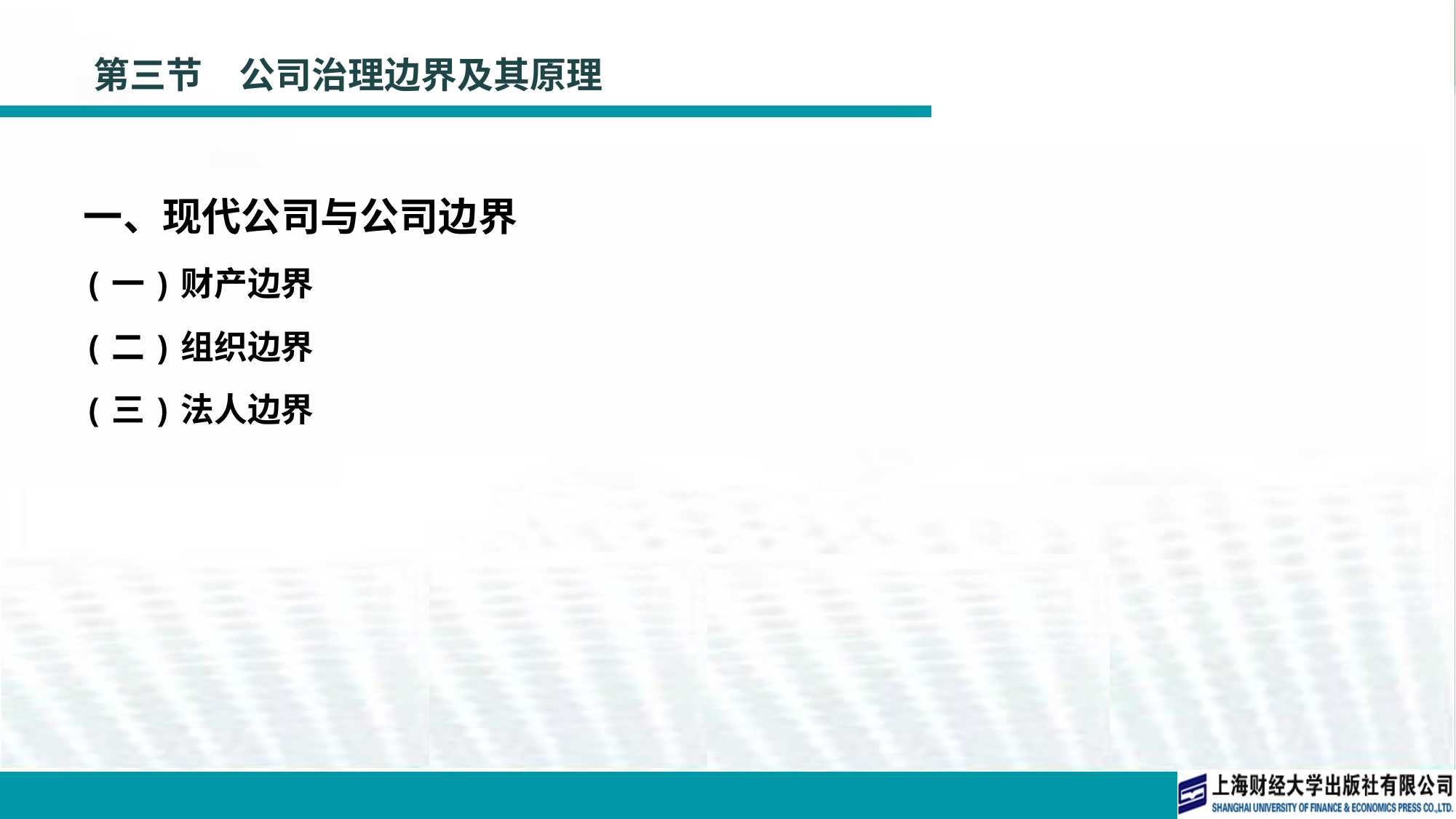

# 第三节　公司治理边界及其原理
一、现代公司与公司边界
(一)财产边界
(二)组织边界
(三)法人边界